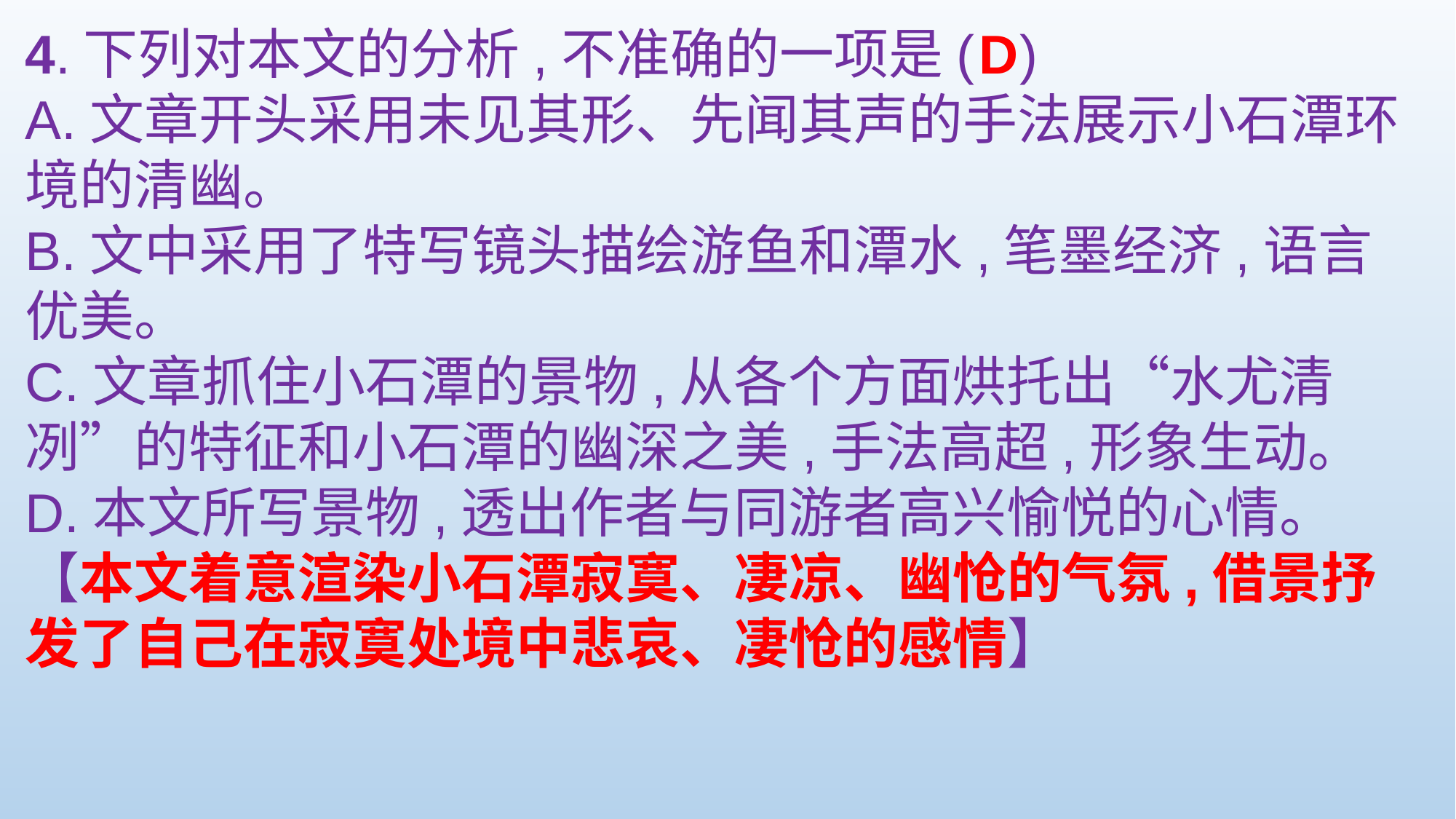

4.下列对本文的分析,不准确的一项是(   )
A.文章开头采用未见其形、先闻其声的手法展示小石潭环境的清幽。
B.文中采用了特写镜头描绘游鱼和潭水,笔墨经济,语言优美。
C.文章抓住小石潭的景物,从各个方面烘托出“水尤清冽”的特征和小石潭的幽深之美,手法高超,形象生动。
D.本文所写景物,透出作者与同游者高兴愉悦的心情。
【本文着意渲染小石潭寂寞、凄凉、幽怆的气氛,借景抒发了自己在寂寞处境中悲哀、凄怆的感情】
D